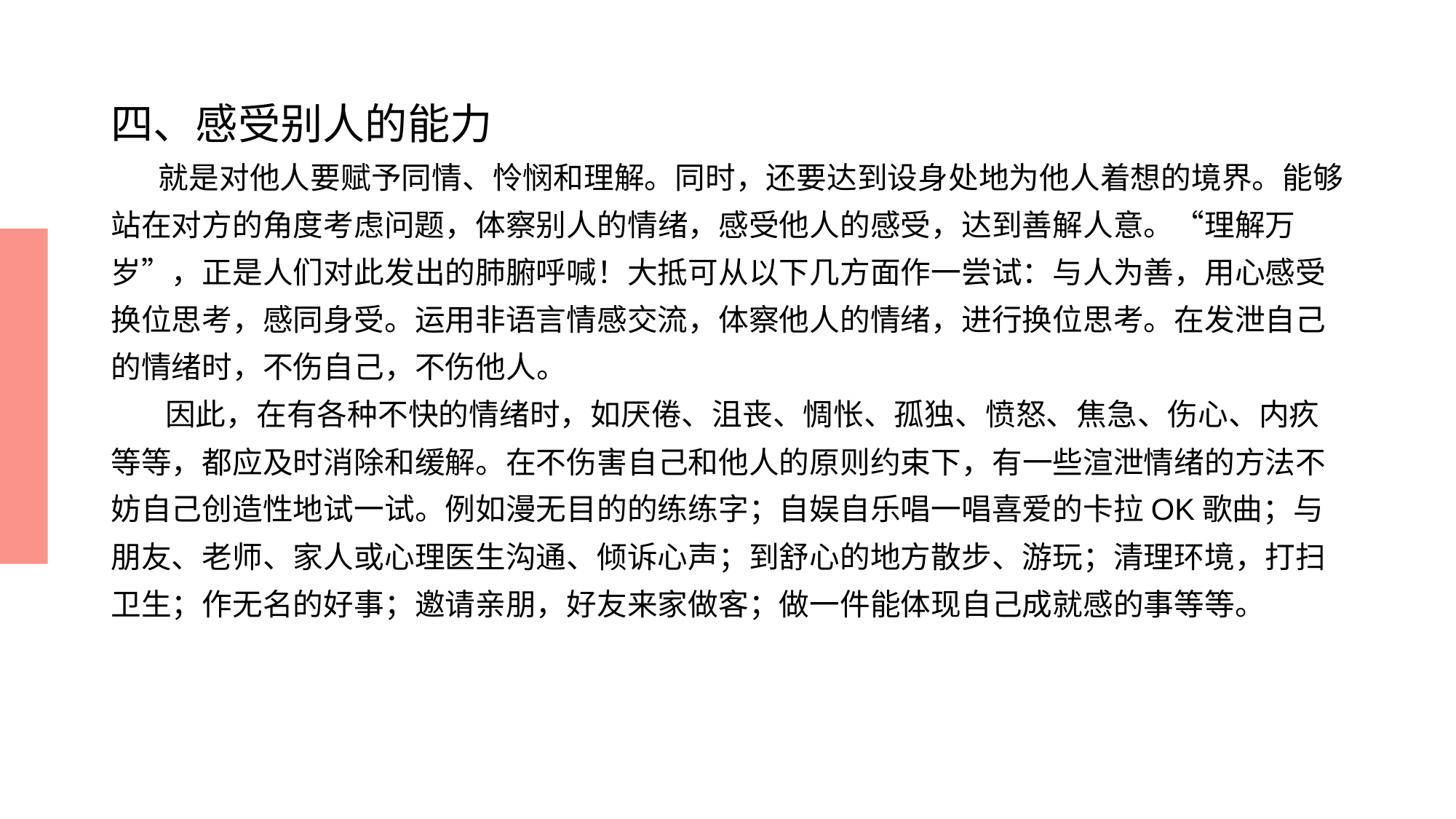

# 四、感受别人的能力
      就是对他人要赋予同情、怜悯和理解。同时，还要达到设身处地为他人着想的境界。能够站在对方的角度考虑问题，体察别人的情绪，感受他人的感受，达到善解人意。“理解万岁”，正是人们对此发出的肺腑呼喊！大抵可从以下几方面作一尝试：与人为善，用心感受换位思考，感同身受。运用非语言情感交流，体察他人的情绪，进行换位思考。在发泄自己的情绪时，不伤自己，不伤他人。
       因此，在有各种不快的情绪时，如厌倦、沮丧、惆怅、孤独、愤怒、焦急、伤心、内疚等等，都应及时消除和缓解。在不伤害自己和他人的原则约束下，有一些渲泄情绪的方法不妨自己创造性地试一试。例如漫无目的的练练字；自娱自乐唱一唱喜爱的卡拉OK歌曲；与朋友、老师、家人或心理医生沟通、倾诉心声；到舒心的地方散步、游玩；清理环境，打扫卫生；作无名的好事；邀请亲朋，好友来家做客；做一件能体现自己成就感的事等等。